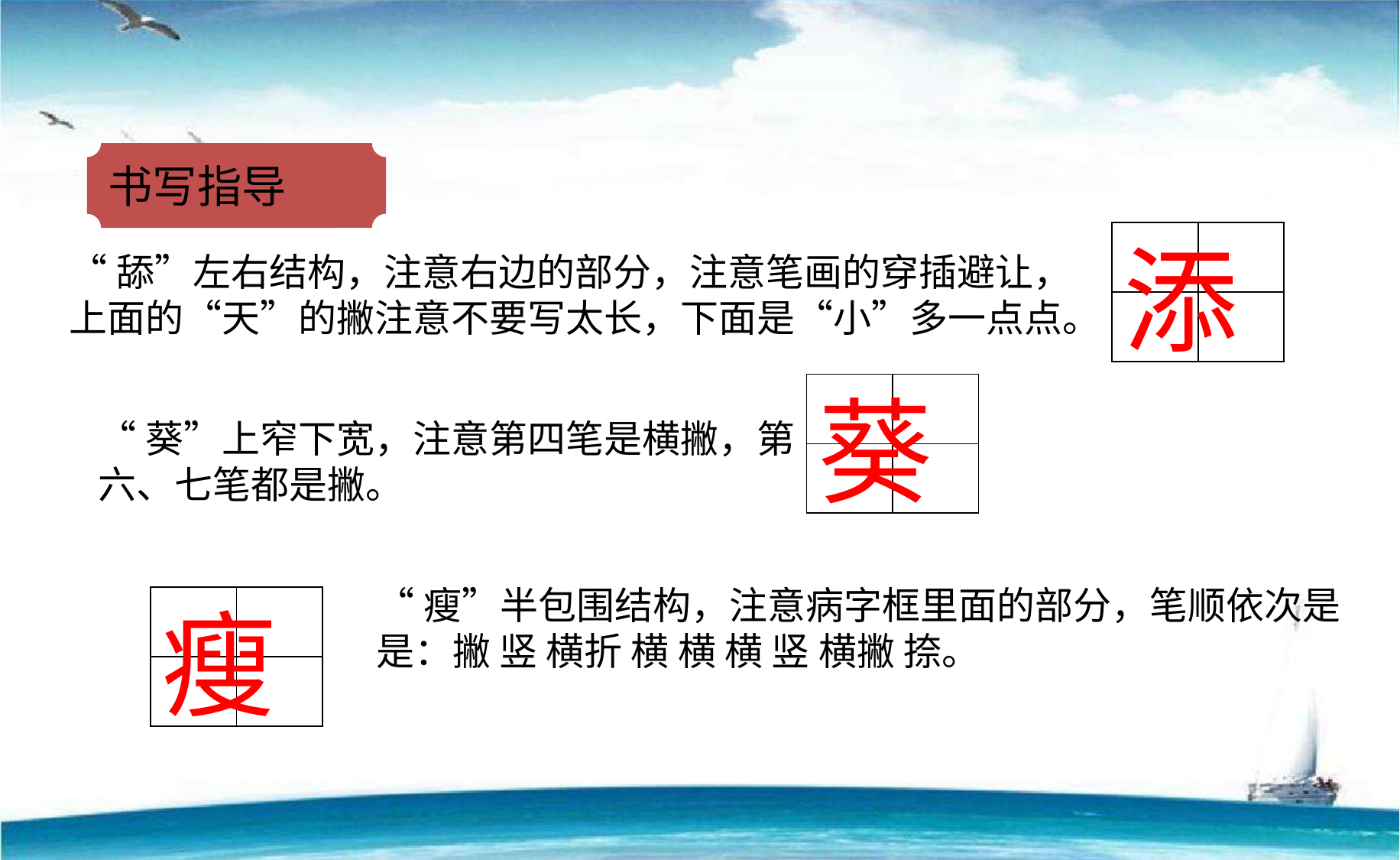

书写指导
|  |  |
| --- | --- |
|  |  |
添
“舔”左右结构，注意右边的部分，注意笔画的穿插避让，上面的“天”的撇注意不要写太长，下面是“小”多一点点。
葵
|  |  |
| --- | --- |
|  |  |
“葵”上窄下宽，注意第四笔是横撇，第六、七笔都是撇。
“瘦”半包围结构，注意病字框里面的部分，笔顺依次是是：撇 竖 横折 横 横 横 竖 横撇 捺。
|  |  |
| --- | --- |
|  |  |
瘦